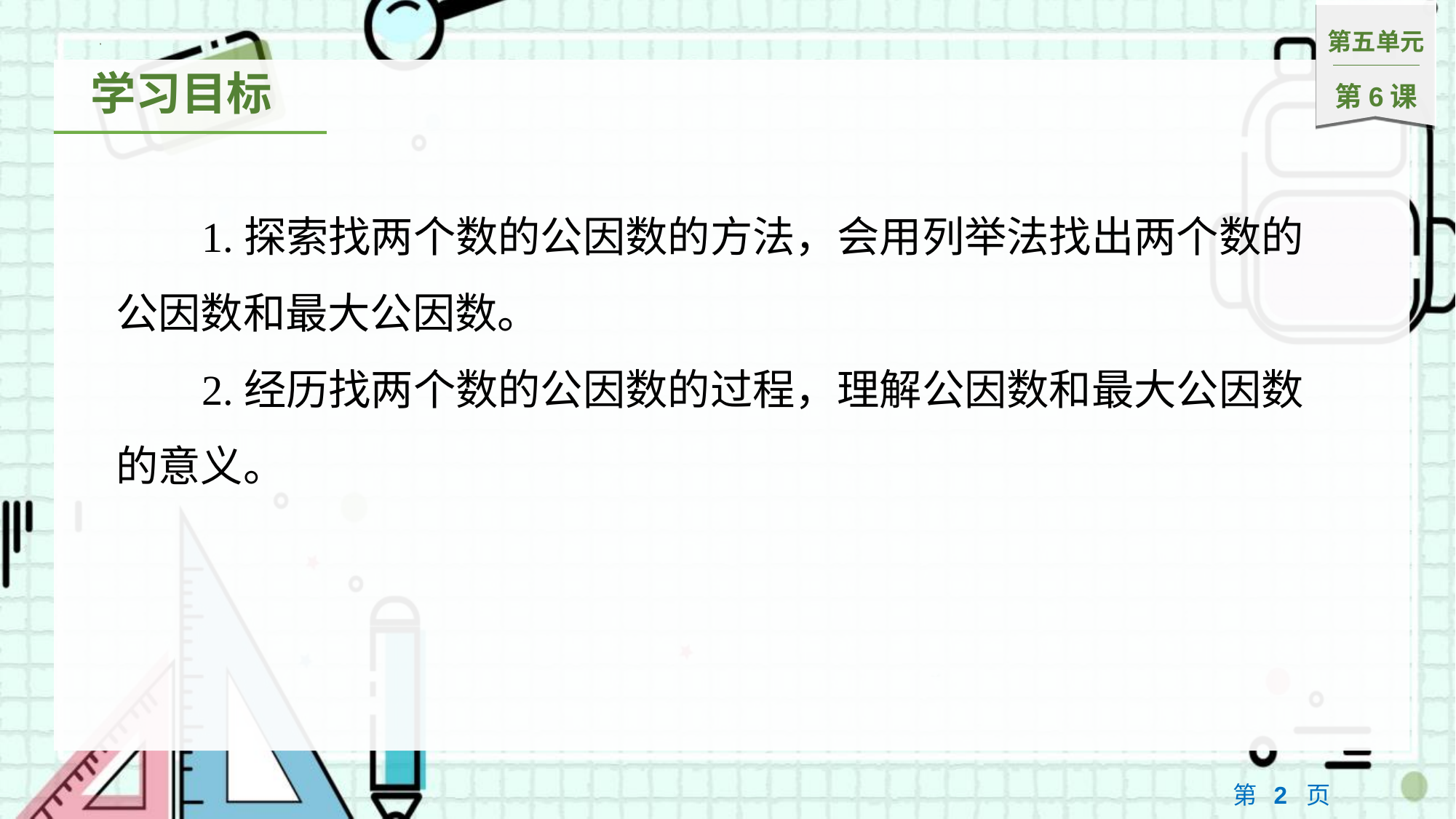

1.探索找两个数的公因数的方法，会用列举法找出两个数的公因数和最大公因数。
2.经历找两个数的公因数的过程，理解公因数和最大公因数的意义。